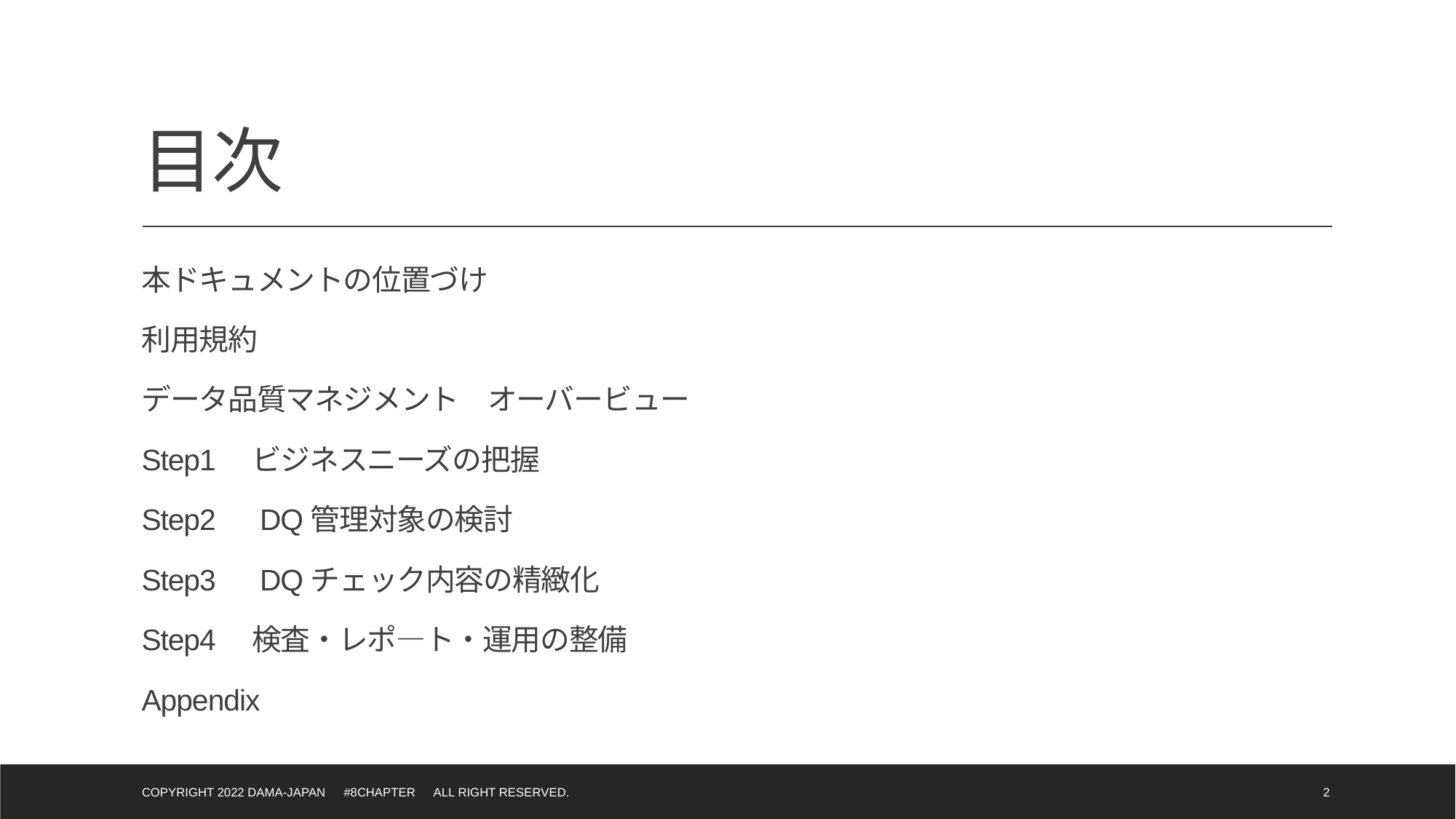

# 目次
本ドキュメントの位置づけ
利用規約
データ品質マネジメント　オーバービュー
Step1　ビジネスニーズの把握
Step2　DQ管理対象の検討
Step3　DQチェック内容の精緻化
Step4　検査・レポ―ト・運用の整備
Appendix
Copyright 2022 DAMA-JAPAN　#8chapter　All right reserved.
2